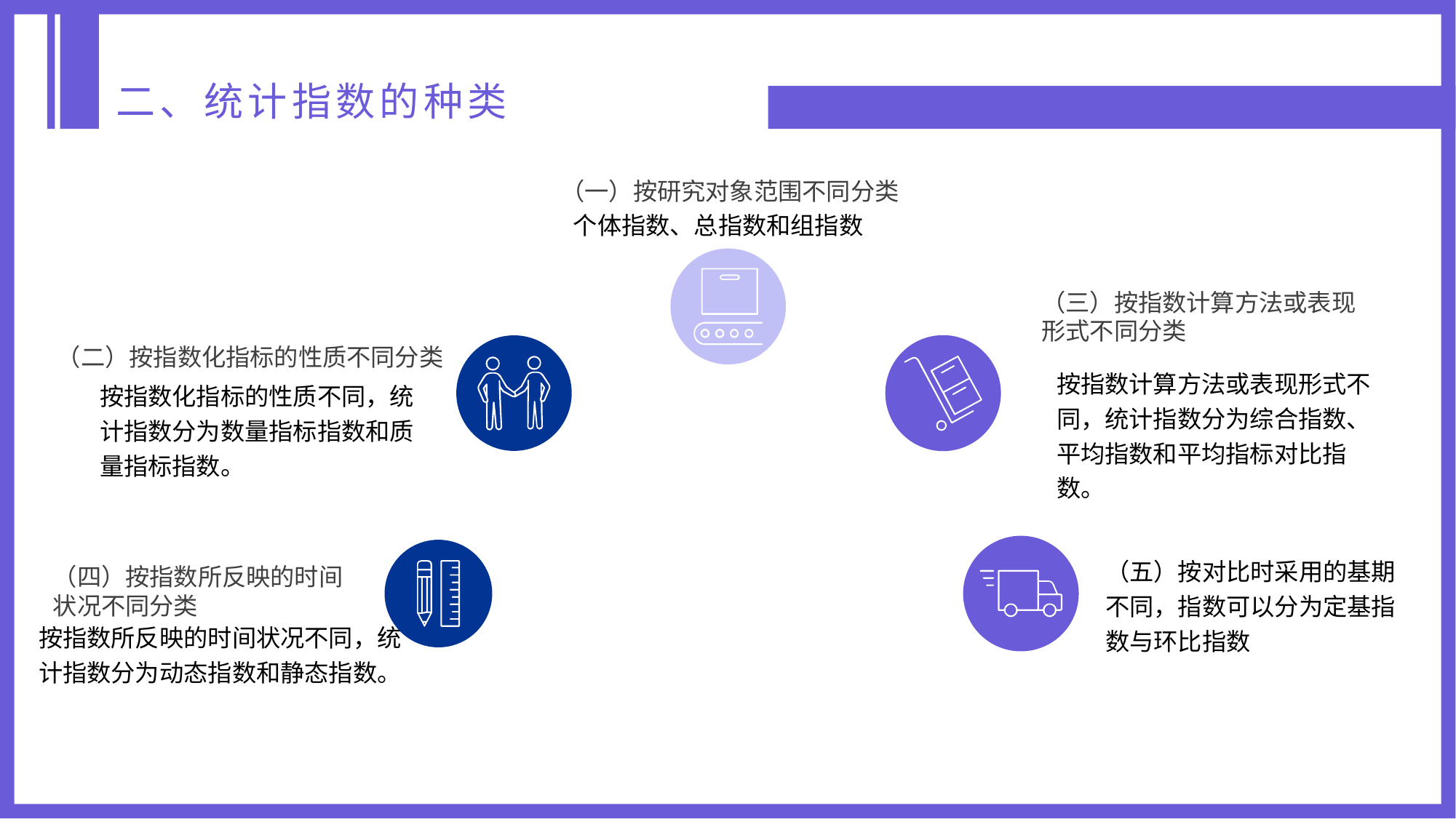

二、统计指数的种类
（一）按研究对象范围不同分类
个体指数、总指数和组指数

（三）按指数计算方法或表现
形式不同分类
按指数计算方法或表现形式不同，统计指数分为综合指数、平均指数和平均指标对比指数。
（二）按指数化指标的性质不同分类
按指数化指标的性质不同，统计指数分为数量指标指数和质量指标指数。

（五）按对比时采用的基期不同，指数可以分为定基指数与环比指数
（四）按指数所反映的时间
状况不同分类
按指数所反映的时间状况不同，统计指数分为动态指数和静态指数。